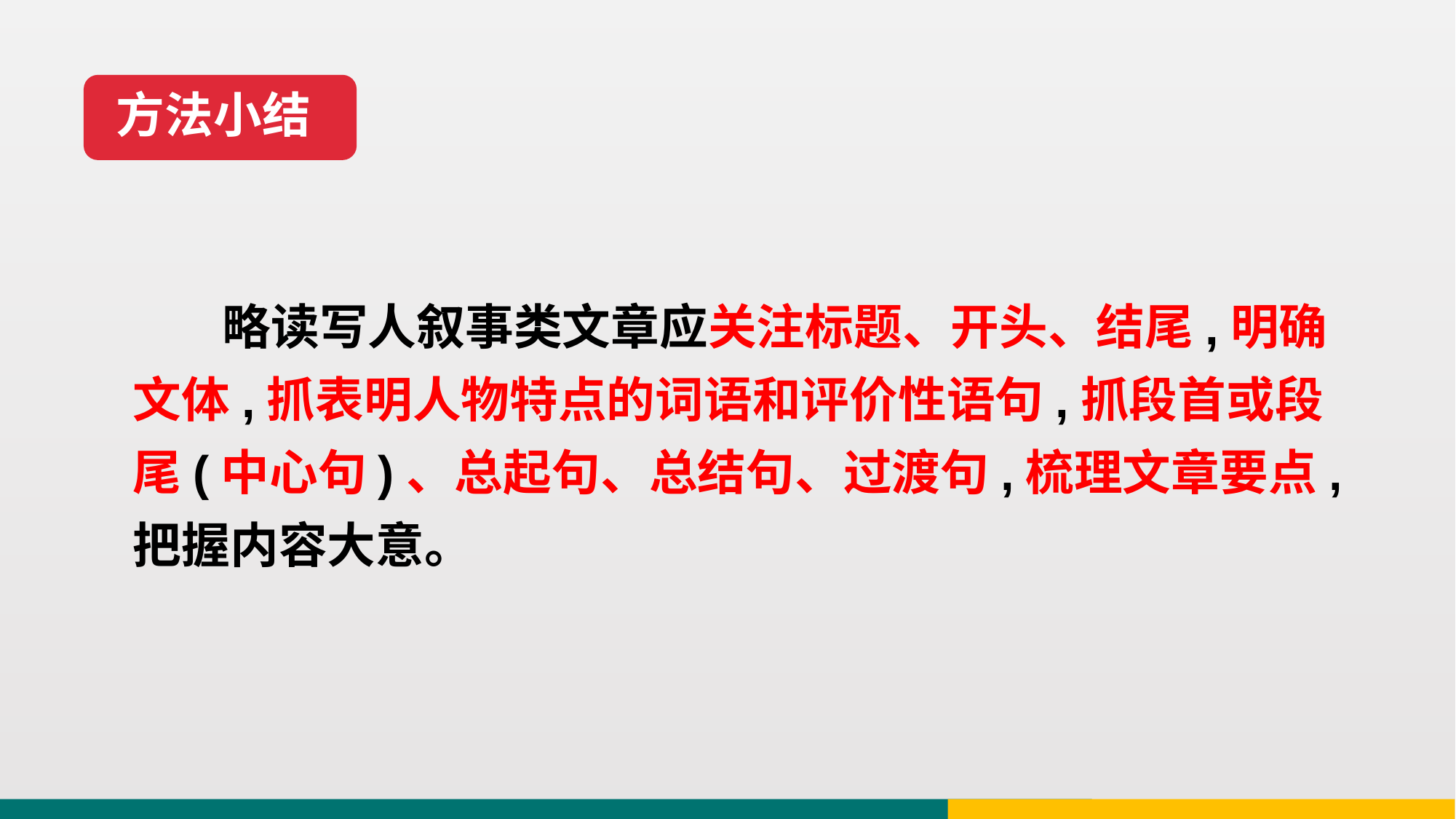

方法小结
       略读写人叙事类文章应关注标题、开头、结尾,明确文体,抓表明人物特点的词语和评价性语句,抓段首或段尾(中心句)、总起句、总结句、过渡句,梳理文章要点,把握内容大意。